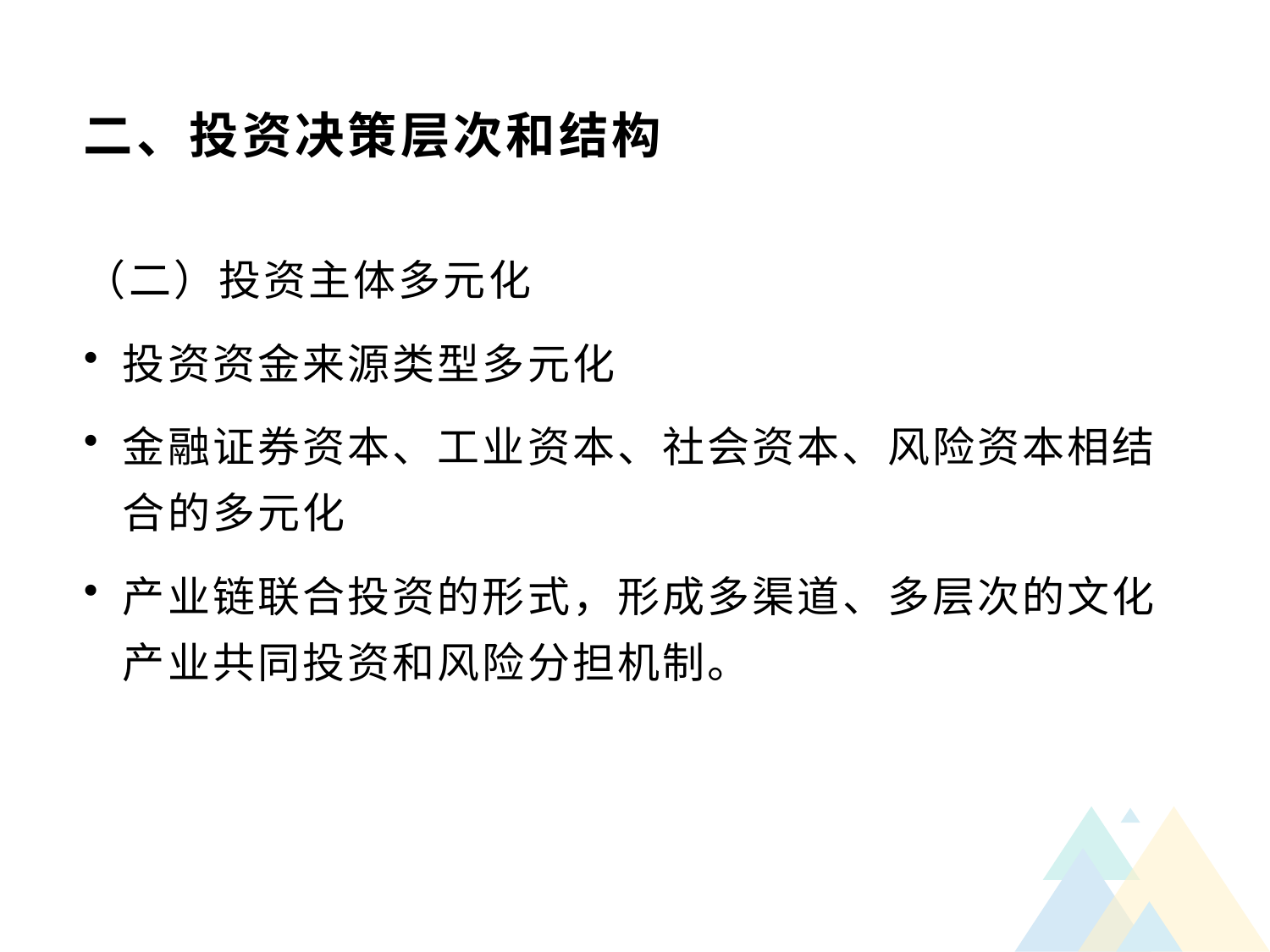

# 二、投资决策层次和结构
（二）投资主体多元化
投资资金来源类型多元化
金融证券资本、工业资本、社会资本、风险资本相结合的多元化
产业链联合投资的形式，形成多渠道、多层次的文化产业共同投资和风险分担机制。